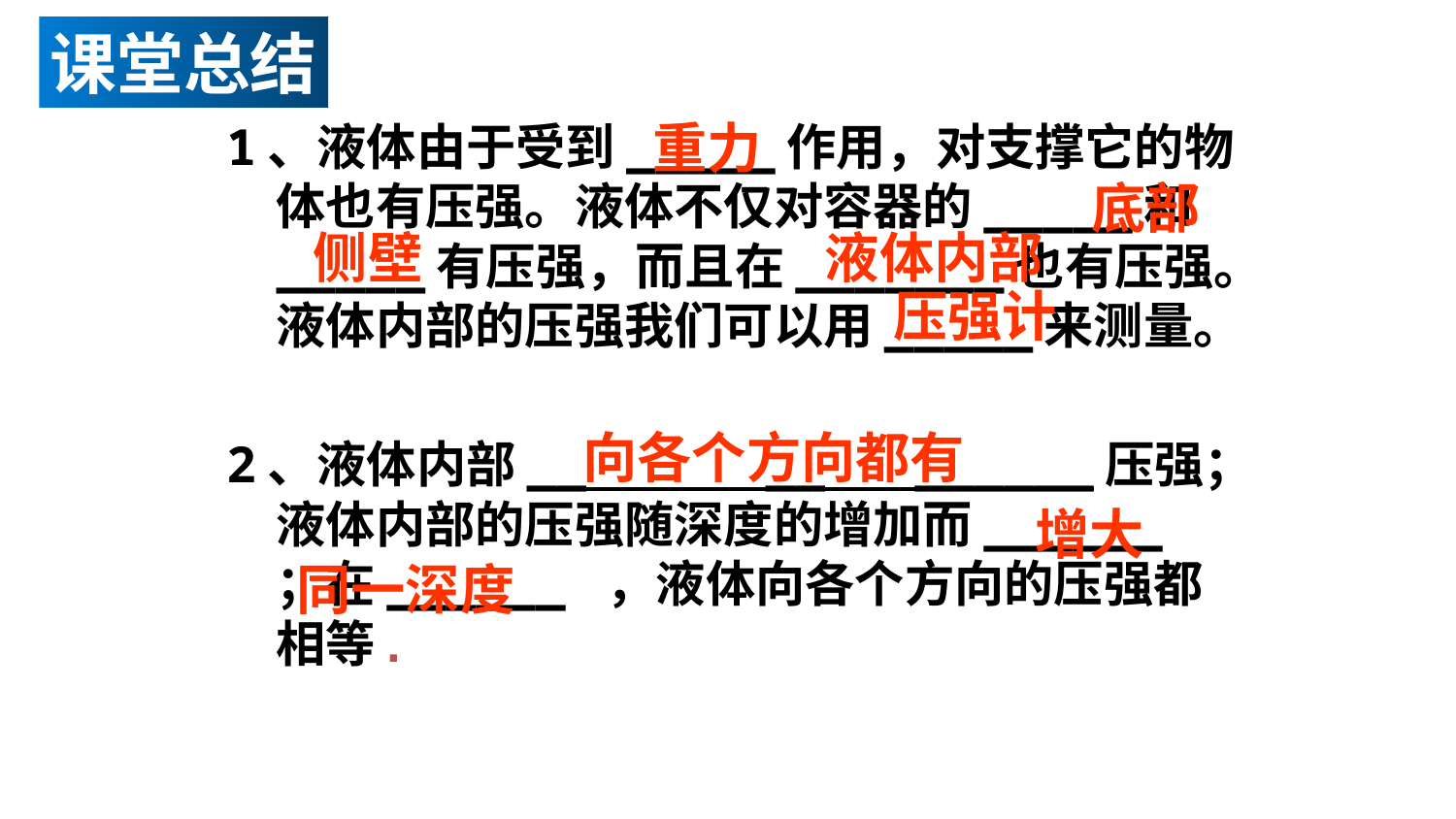

课堂总结
1、液体由于受到_____作用，对支撑它的物体也有压强。液体不仅对容器的_____和_____有压强，而且在_______也有压强。液体内部的压强我们可以用_____来测量。

2、液体内部__      __   ______压强；液体内部的压强随深度的增加而______ ；在______ ，液体向各个方向的压强都相等.
重力
底部
液体内部
侧壁
压强计
向各个方向都有
增大
同一深度